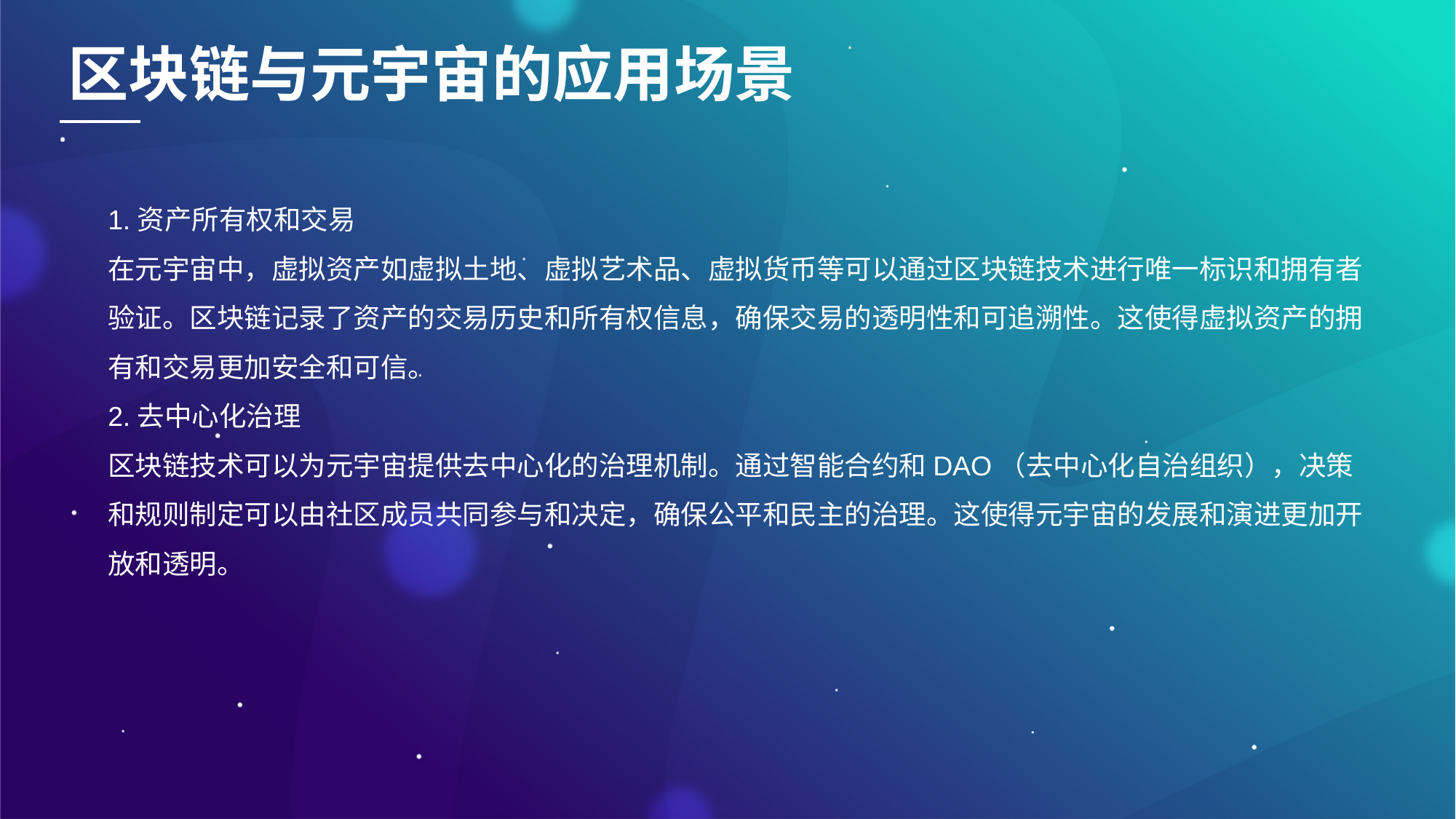

区块链与元宇宙的应用场景
1.资产所有权和交易
在元宇宙中，虚拟资产如虚拟土地、虚拟艺术品、虚拟货币等可以通过区块链技术进行唯一标识和拥有者验证。区块链记录了资产的交易历史和所有权信息，确保交易的透明性和可追溯性。这使得虚拟资产的拥有和交易更加安全和可信。
2.去中心化治理
区块链技术可以为元宇宙提供去中心化的治理机制。通过智能合约和DAO（去中心化自治组织），决策和规则制定可以由社区成员共同参与和决定，确保公平和民主的治理。这使得元宇宙的发展和演进更加开放和透明。